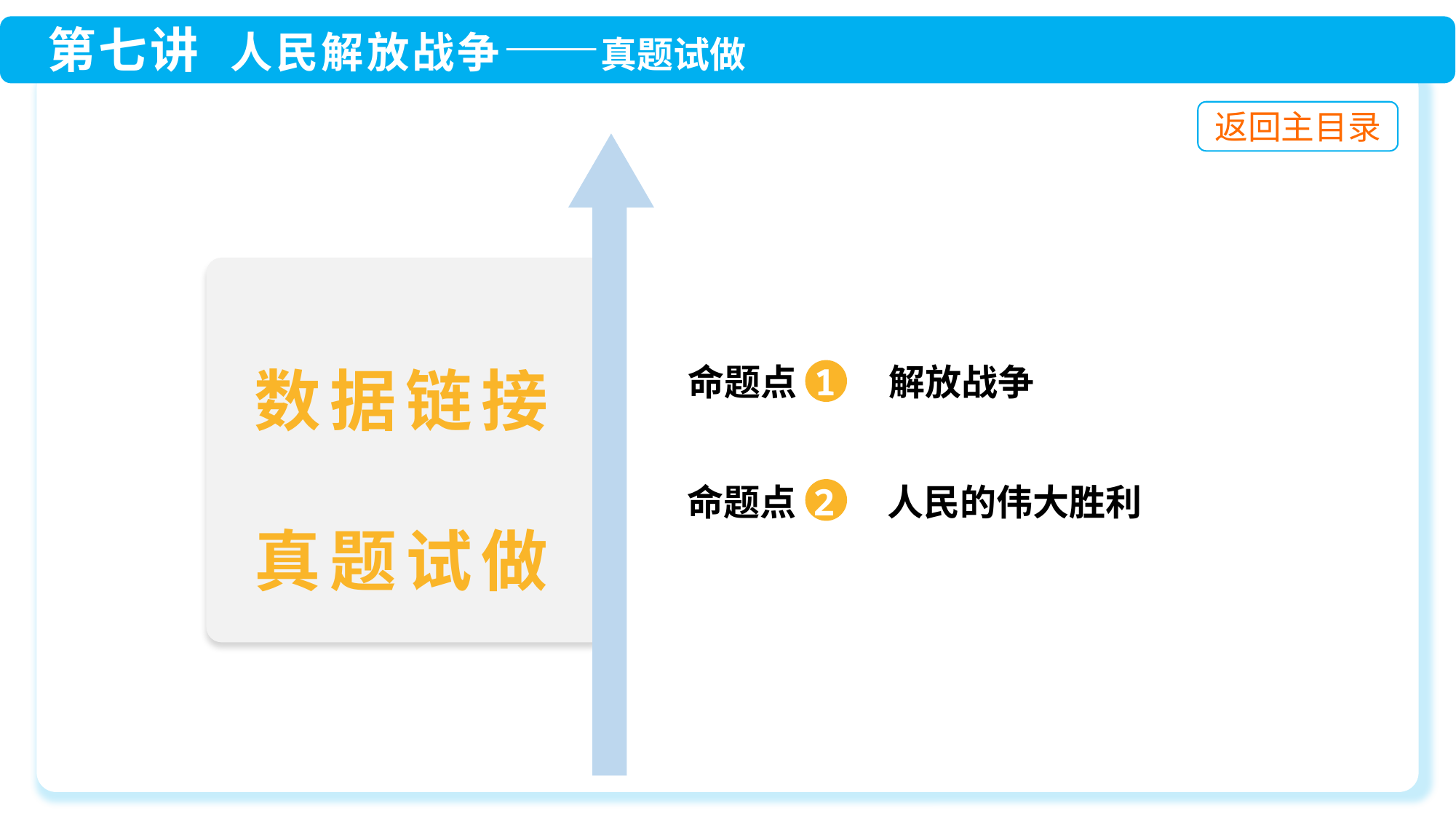

数据链接
真题试做
命题点 1  解放战争
命题点 2  人民的伟大胜利